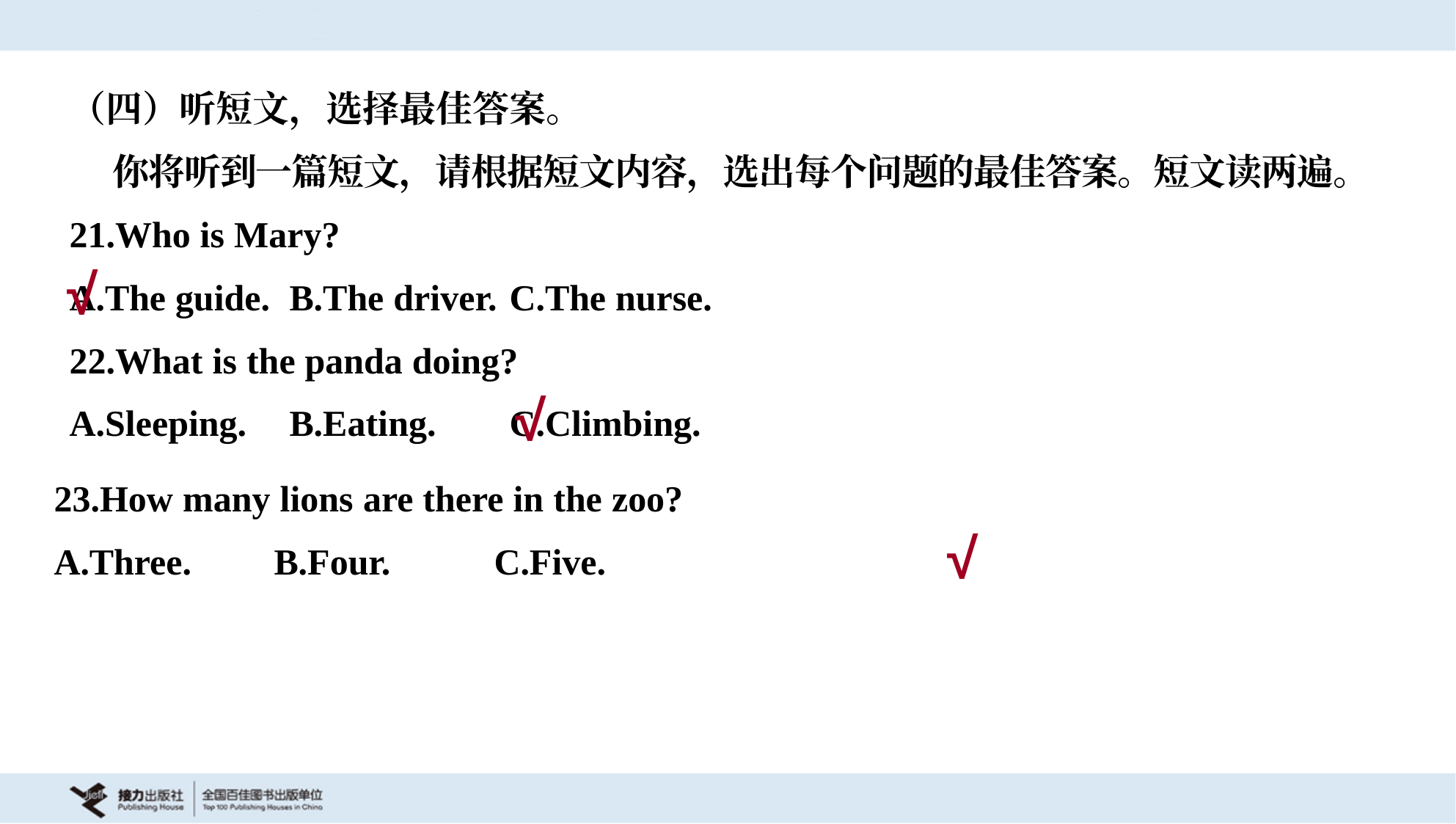

（四）听短文，选择最佳答案。
    你将听到一篇短文，请根据短文内容，选出每个问题的最佳答案。短文读两遍。
21.Who is Mary?
A.The guide.	B.The driver.	C.The nurse.
√
22.What is the panda doing?
A.Sleeping.	B.Eating.	C.Climbing.
√
23.How many lions are there in the zoo?
A.Three.	B.Four.	C.Five.
√